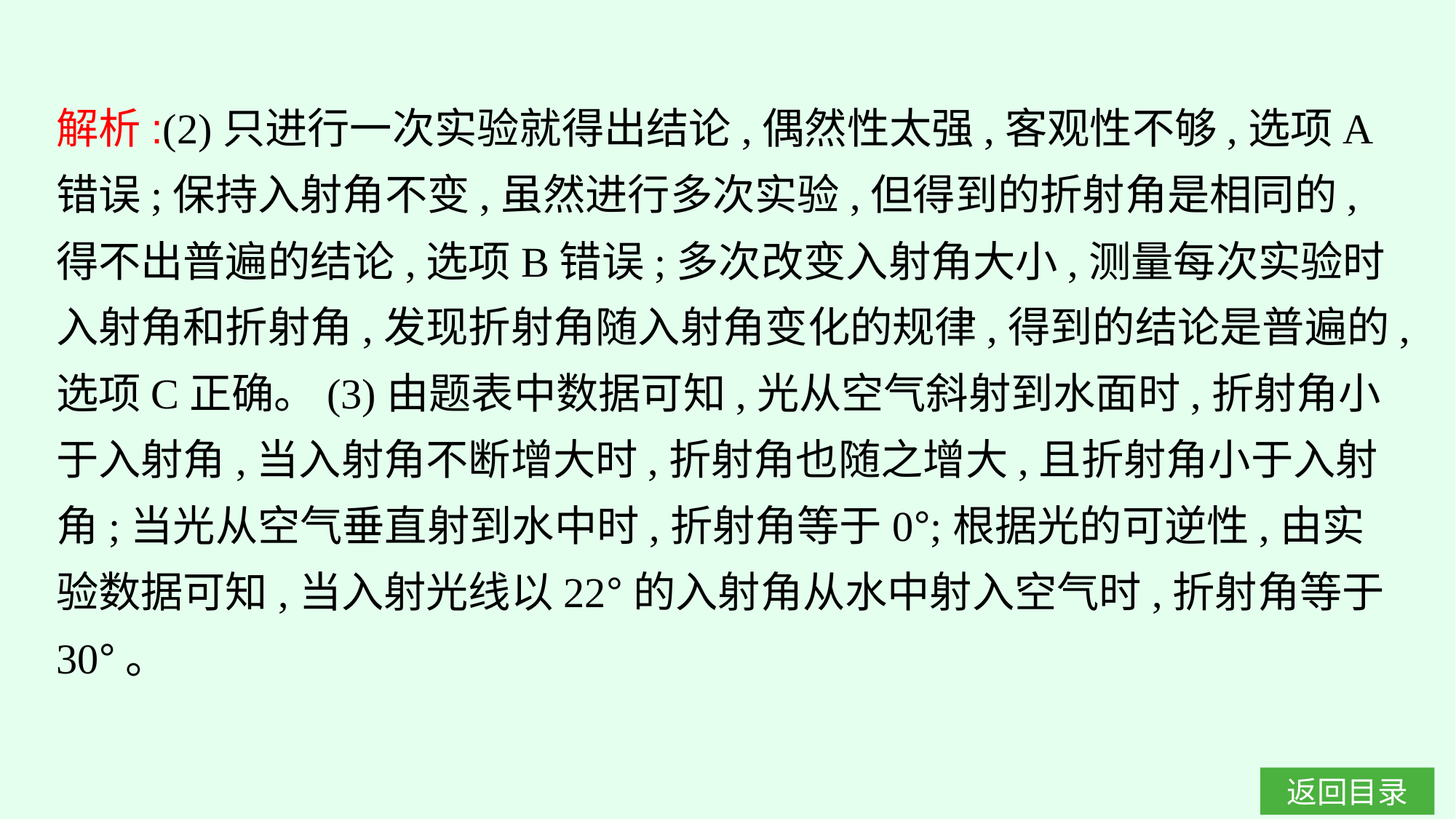

解析:(2)只进行一次实验就得出结论,偶然性太强,客观性不够,选项A错误;保持入射角不变,虽然进行多次实验,但得到的折射角是相同的,得不出普遍的结论,选项B错误;多次改变入射角大小,测量每次实验时入射角和折射角,发现折射角随入射角变化的规律,得到的结论是普遍的,选项C正确。(3)由题表中数据可知,光从空气斜射到水面时,折射角小于入射角,当入射角不断增大时,折射角也随之增大,且折射角小于入射角;当光从空气垂直射到水中时,折射角等于0°;根据光的可逆性,由实验数据可知,当入射光线以22°的入射角从水中射入空气时,折射角等于30°。